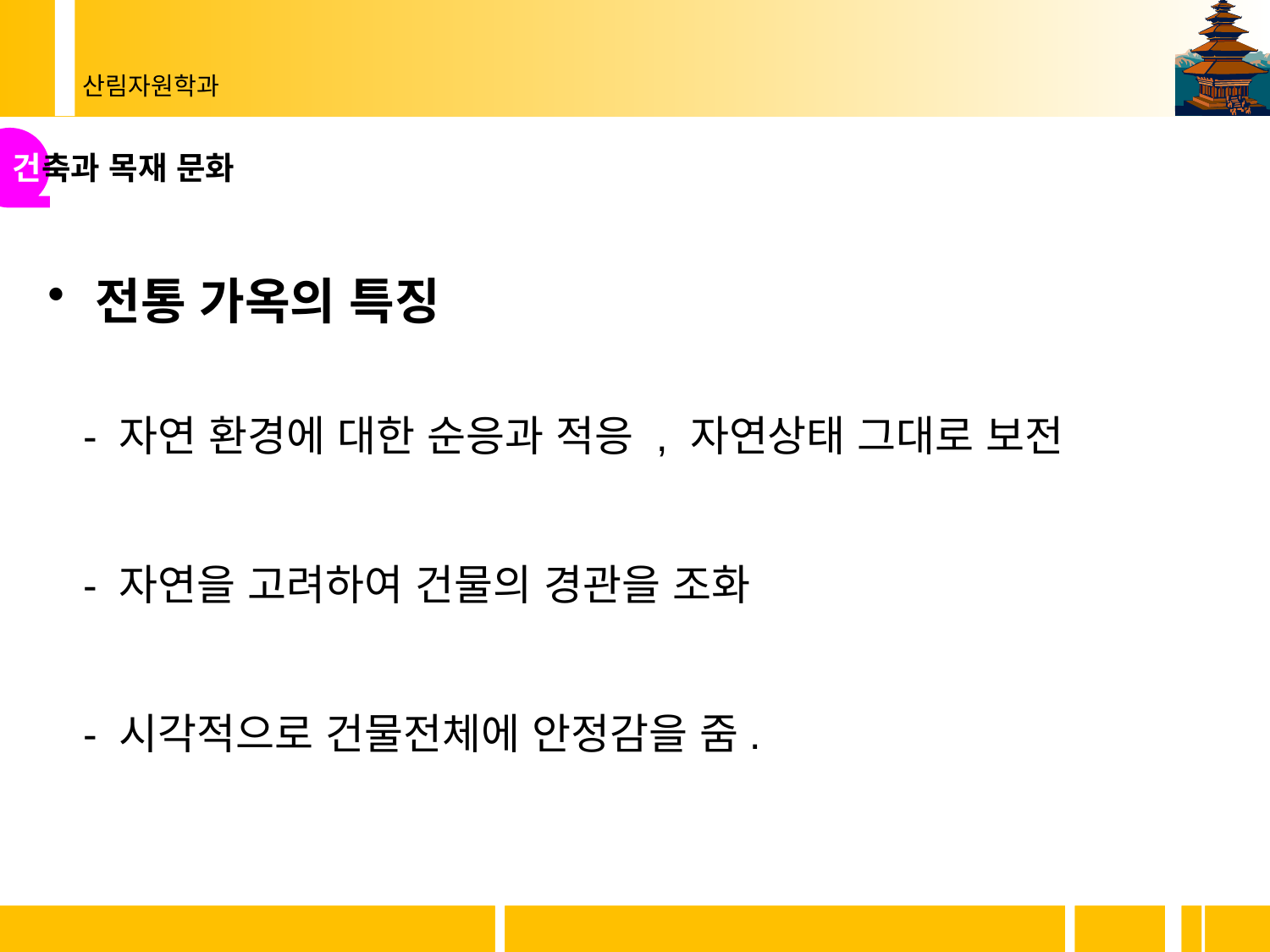

건축과 목재 문화
전통 가옥의 특징

   - 자연 환경에 대한 순응과 적응 , 자연상태 그대로 보전

   - 자연을 고려하여 건물의 경관을 조화

   - 시각적으로 건물전체에 안정감을 줌.

5